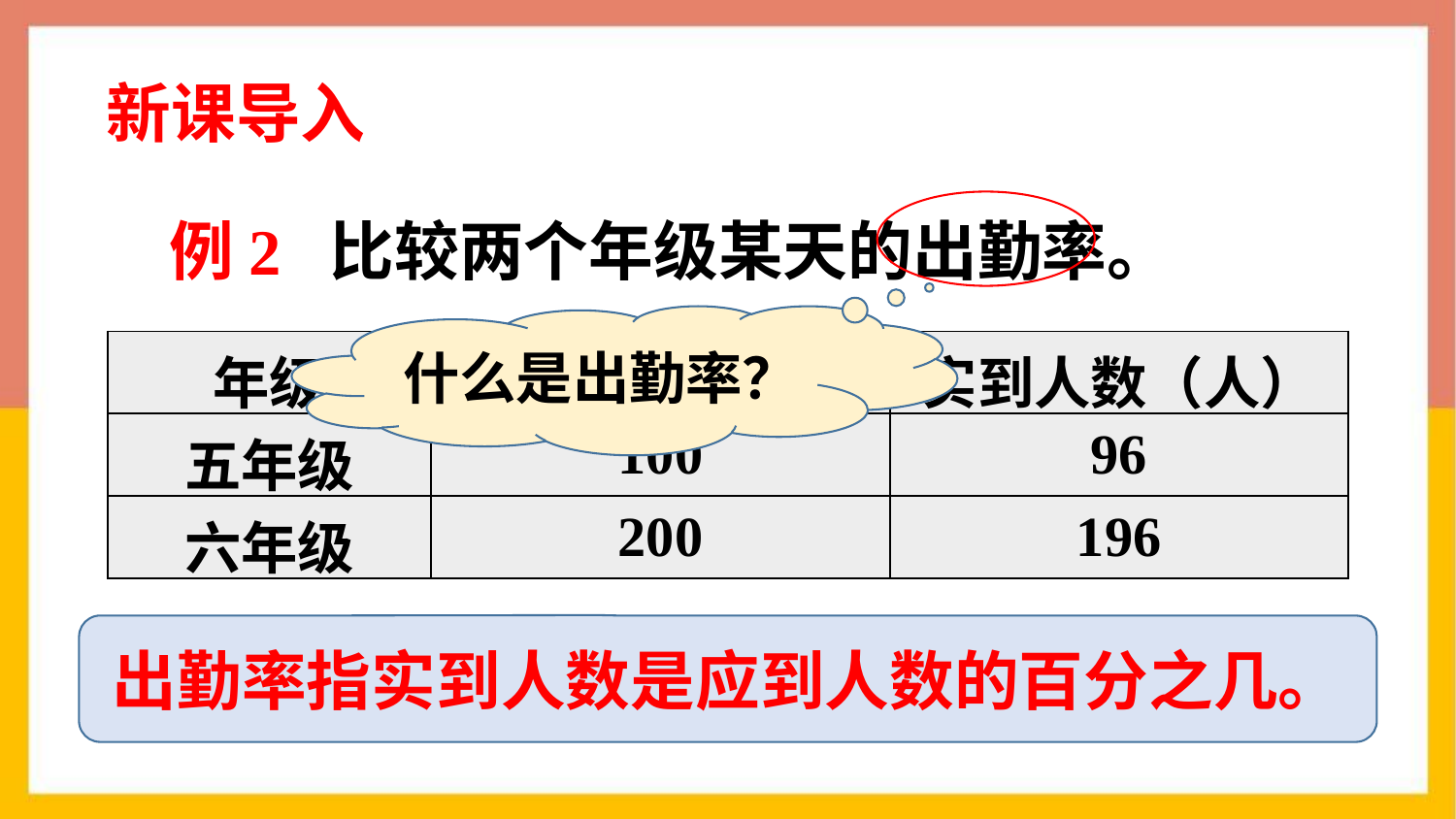

新课导入
例2  比较两个年级某天的出勤率。

什么是出勤率？
| 年级 | 应道人数（人） | 实到人数（人） |
| --- | --- | --- |
| 五年级 | 100 | 96 |
| 六年级 | 200 | 196 |
出勤率指实到人数是应到人数的百分之几。